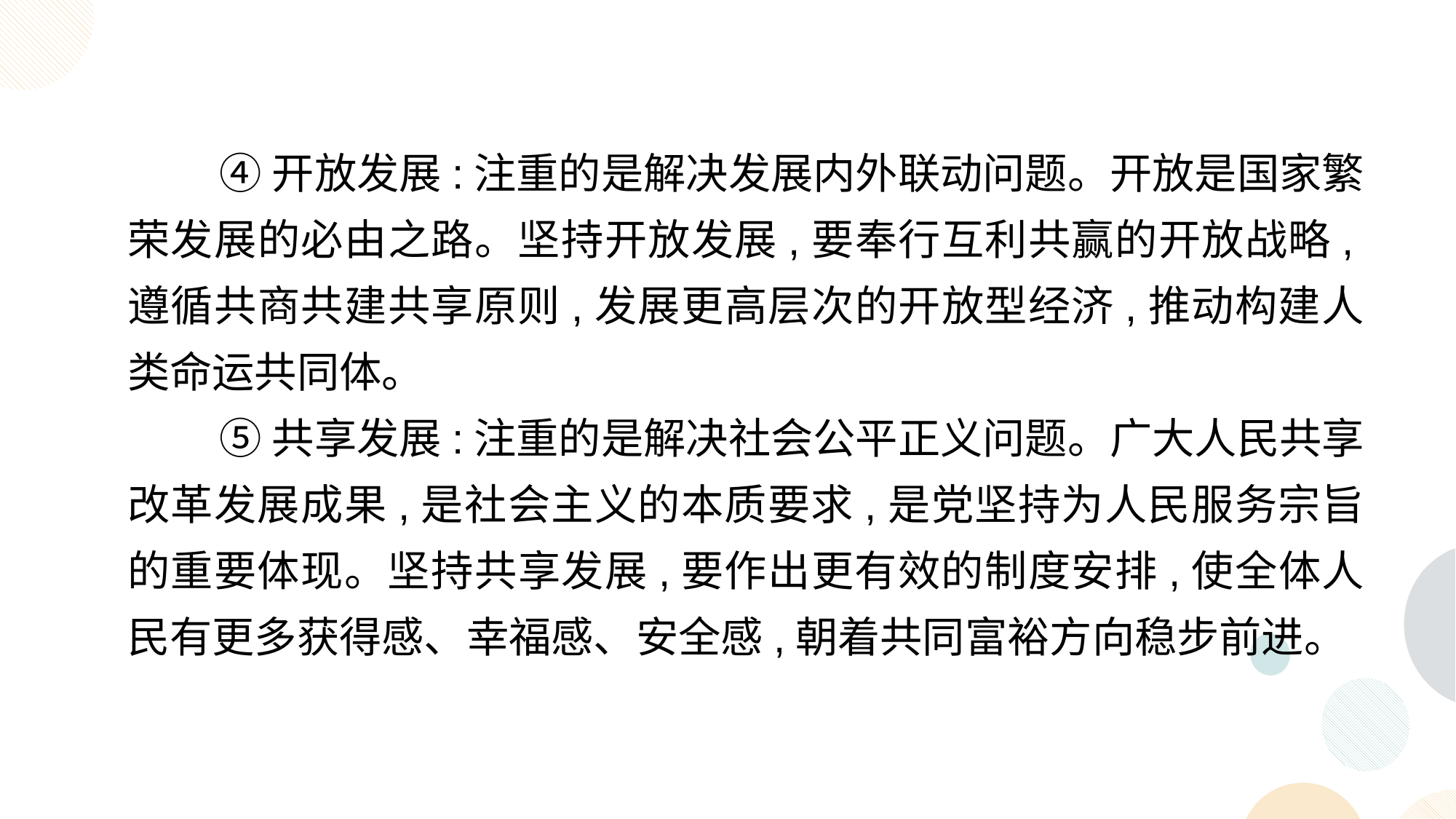

④开放发展:注重的是解决发展内外联动问题。开放是国家繁荣发展的必由之路。坚持开放发展,要奉行互利共赢的开放战略,遵循共商共建共享原则,发展更高层次的开放型经济,推动构建人类命运共同体。
⑤共享发展:注重的是解决社会公平正义问题。广大人民共享改革发展成果,是社会主义的本质要求,是党坚持为人民服务宗旨的重要体现。坚持共享发展,要作出更有效的制度安排,使全体人民有更多获得感、幸福感、安全感,朝着共同富裕方向稳步前进。